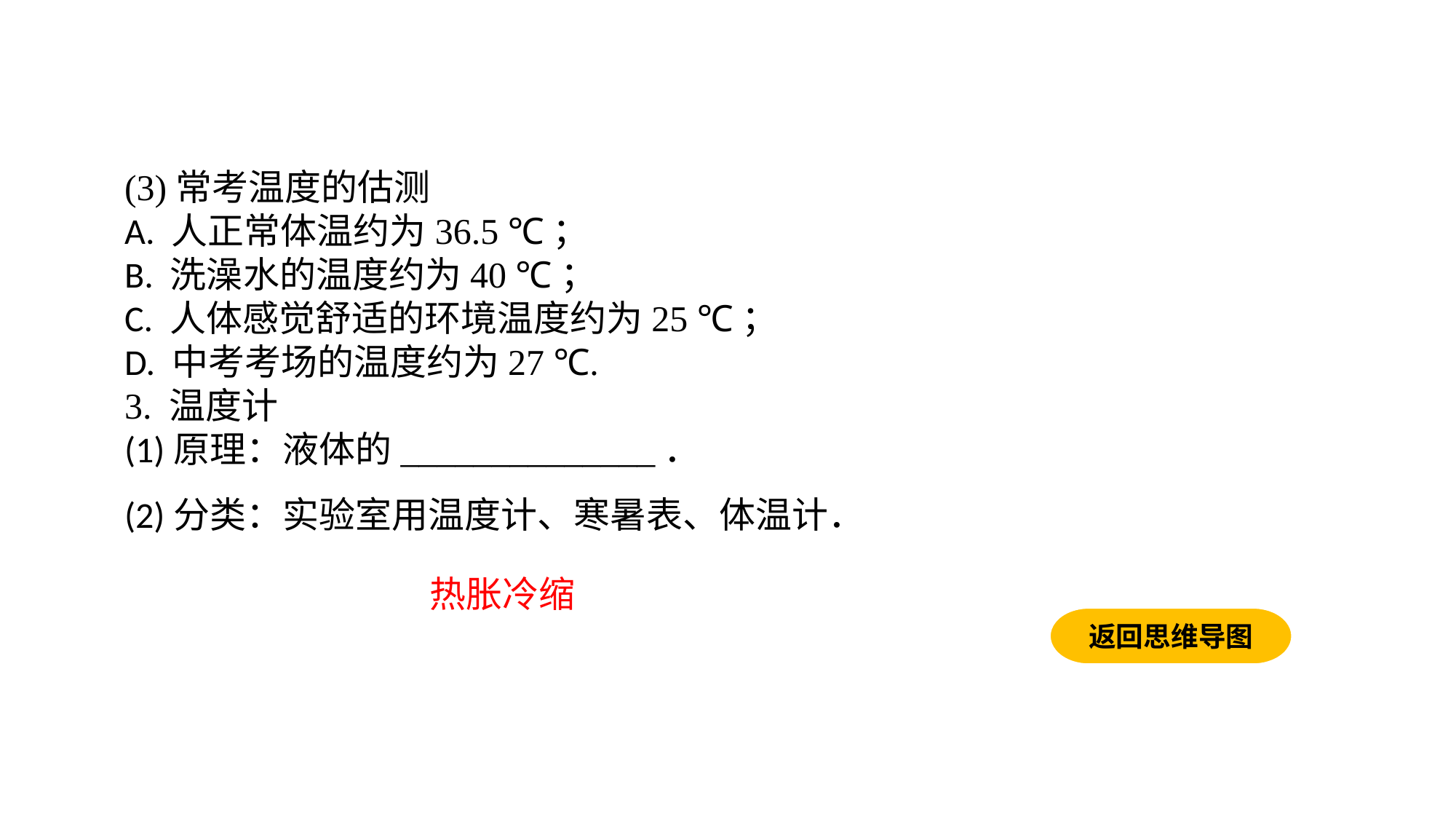

(3)常考温度的估测A. 人正常体温约为36.5 ℃；B. 洗澡水的温度约为40 ℃；C. 人体感觉舒适的环境温度约为25 ℃；D. 中考考场的温度约为27 ℃.3. 温度计(1)原理：液体的______________．(2)分类：实验室用温度计、寒暑表、体温计．
热胀冷缩
返回思维导图